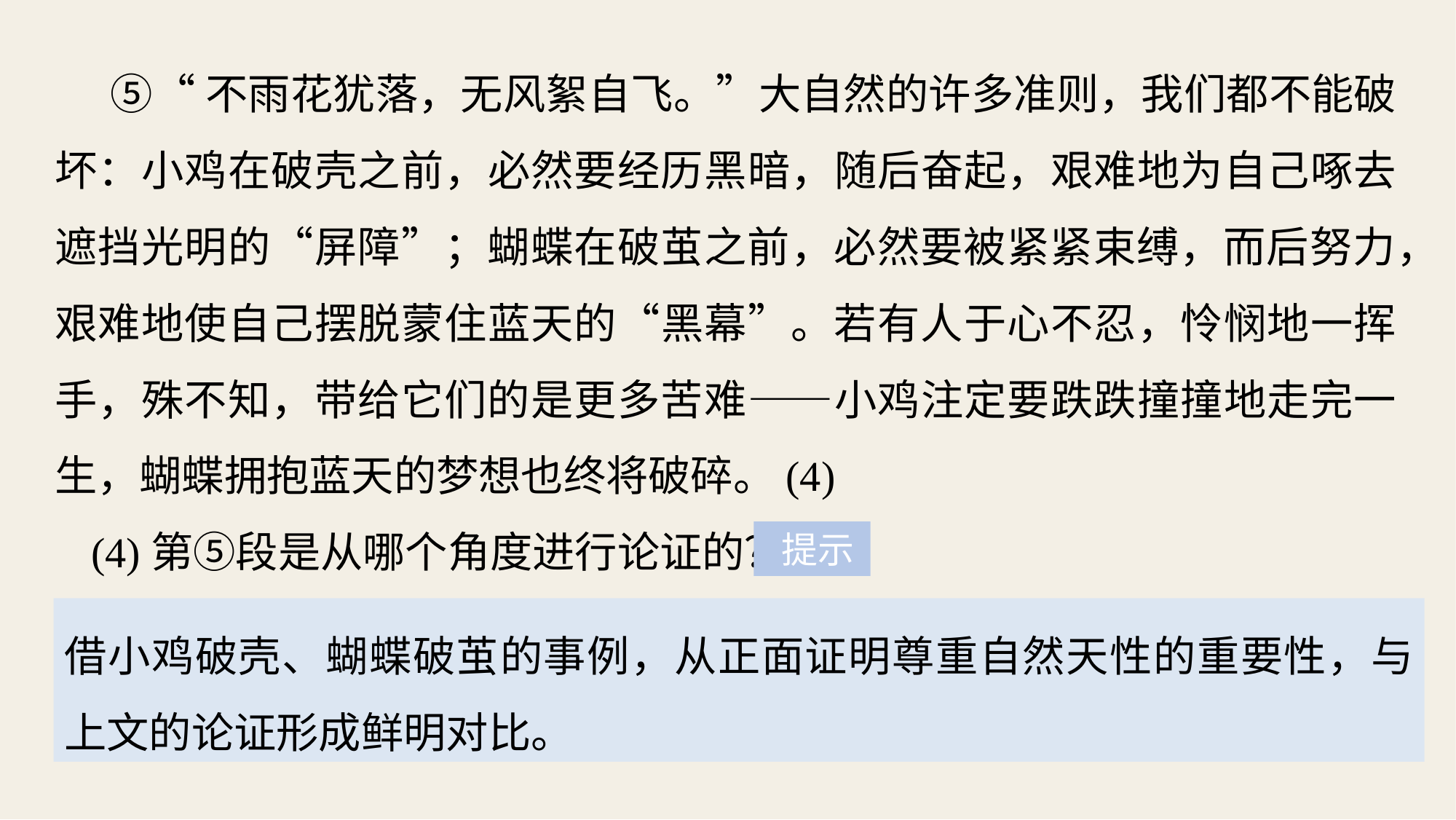

⑤“不雨花犹落，无风絮自飞。”大自然的许多准则，我们都不能破坏：小鸡在破壳之前，必然要经历黑暗，随后奋起，艰难地为自己啄去遮挡光明的“屏障”；蝴蝶在破茧之前，必然要被紧紧束缚，而后努力，艰难地使自己摆脱蒙住蓝天的“黑幕”。若有人于心不忍，怜悯地一挥手，殊不知，带给它们的是更多苦难——小鸡注定要跌跌撞撞地走完一生，蝴蝶拥抱蓝天的梦想也终将破碎。(4)
(4)第⑤段是从哪个角度进行论证的？
 提示
借小鸡破壳、蝴蝶破茧的事例，从正面证明尊重自然天性的重要性，与上文的论证形成鲜明对比。